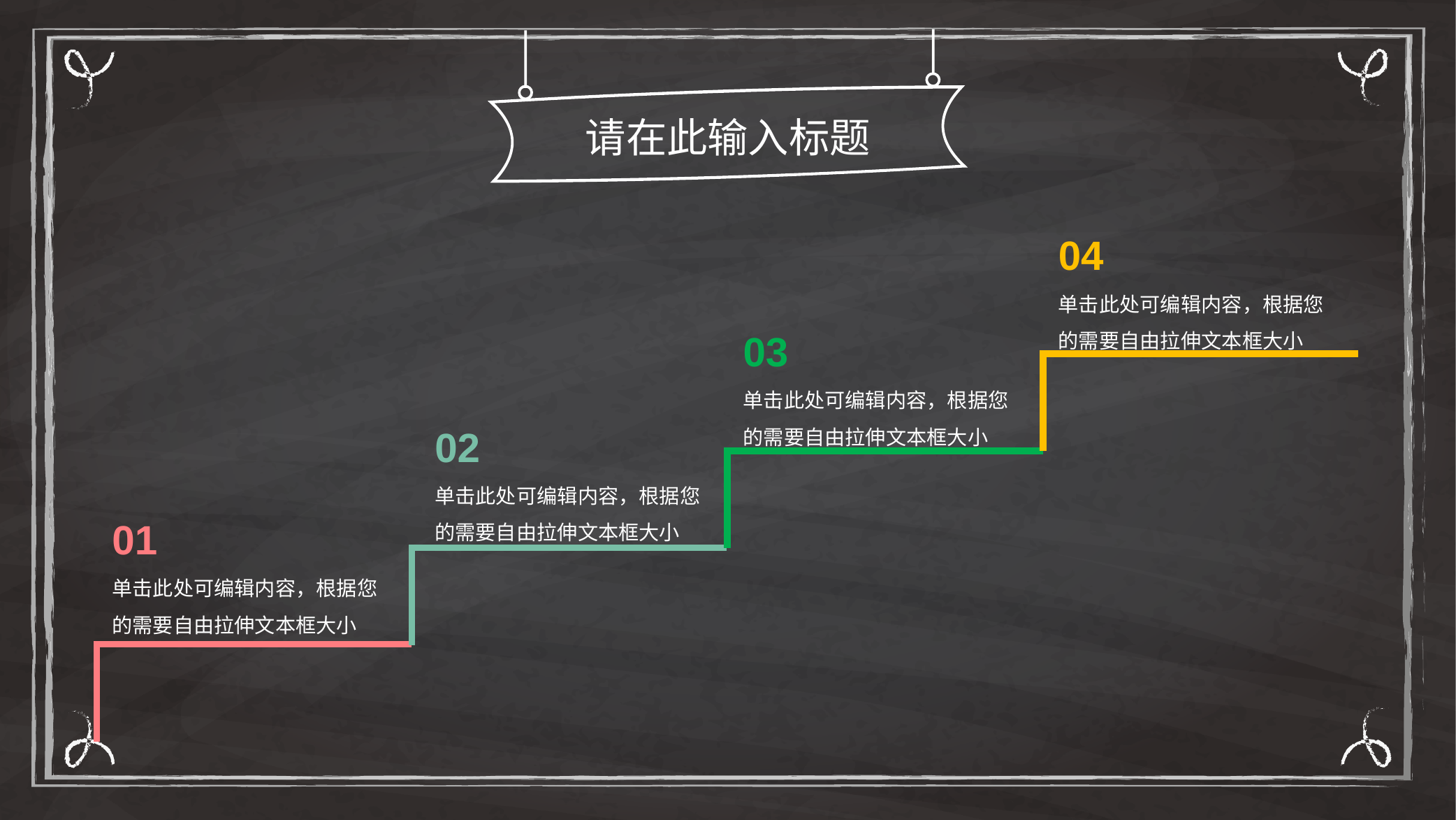

请在此输入标题
04
单击此处可编辑内容，根据您的需要自由拉伸文本框大小
03
单击此处可编辑内容，根据您的需要自由拉伸文本框大小

02
单击此处可编辑内容，根据您的需要自由拉伸文本框大小
01
单击此处可编辑内容，根据您的需要自由拉伸文本框大小